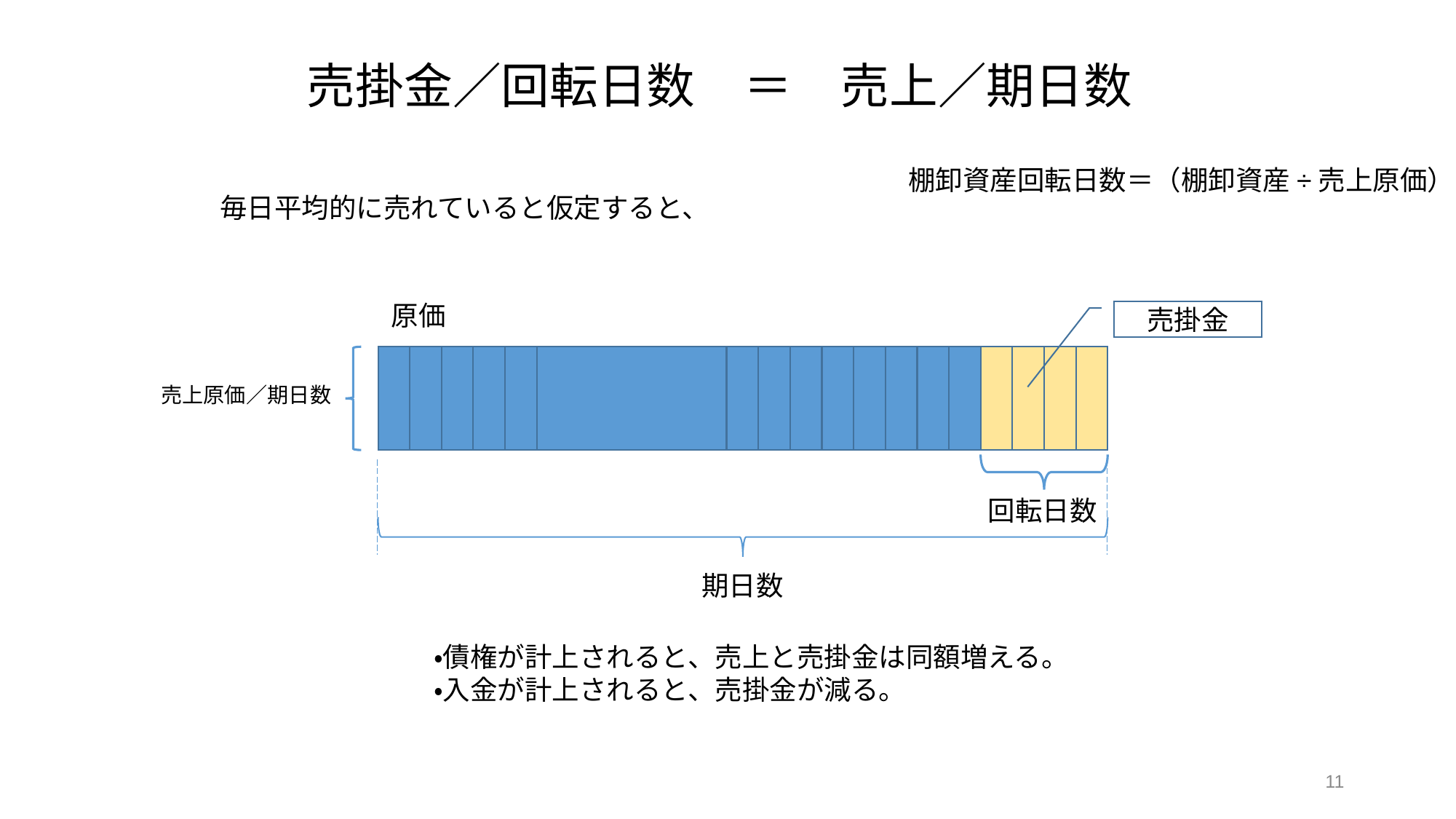

売掛金／回転日数　＝　売上／期日数
棚卸資産回転日数＝（棚卸資産÷売上原価）Ｘ期日数

毎日平均的に売れていると仮定すると、
原価
売掛金

売上原価／期日数

回転日数
期日数
・債権が計上されると、売上と売掛金は同額増える。
・入金が計上されると、売掛金が減る。
11